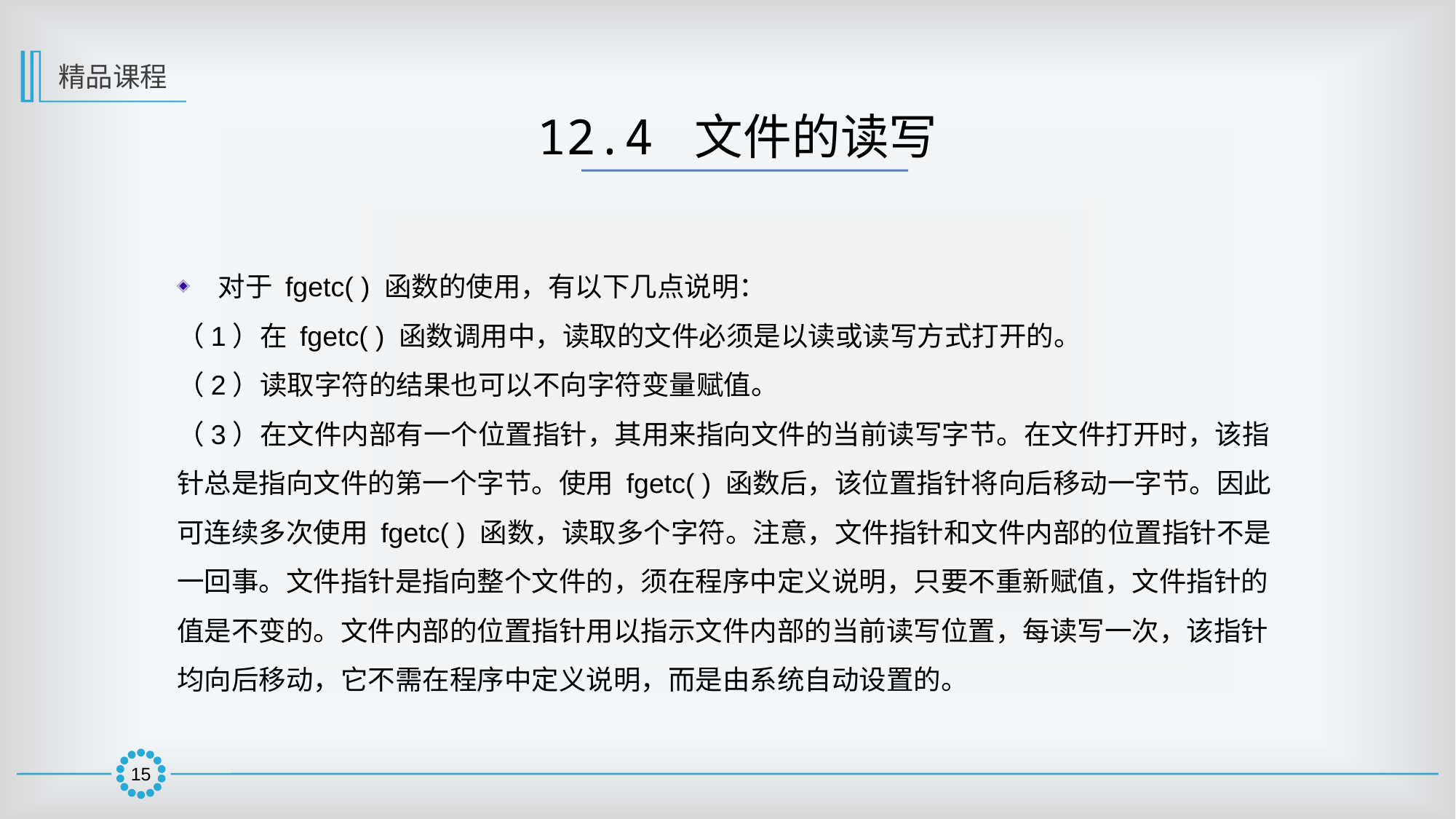

精品课程
12.4 文件的读写

对于 fgetc( ) 函数的使用，有以下几点说明：
（1）在 fgetc( ) 函数调用中，读取的文件必须是以读或读写方式打开的。
（2）读取字符的结果也可以不向字符变量赋值。
（3）在文件内部有一个位置指针，其用来指向文件的当前读写字节。在文件打开时，该指针总是指向文件的第一个字节。使用 fgetc( ) 函数后，该位置指针将向后移动一字节。因此可连续多次使用 fgetc( ) 函数，读取多个字符。注意，文件指针和文件内部的位置指针不是一回事。文件指针是指向整个文件的，须在程序中定义说明，只要不重新赋值，文件指针的值是不变的。文件内部的位置指针用以指示文件内部的当前读写位置，每读写一次，该指针均向后移动，它不需在程序中定义说明，而是由系统自动设置的。

15